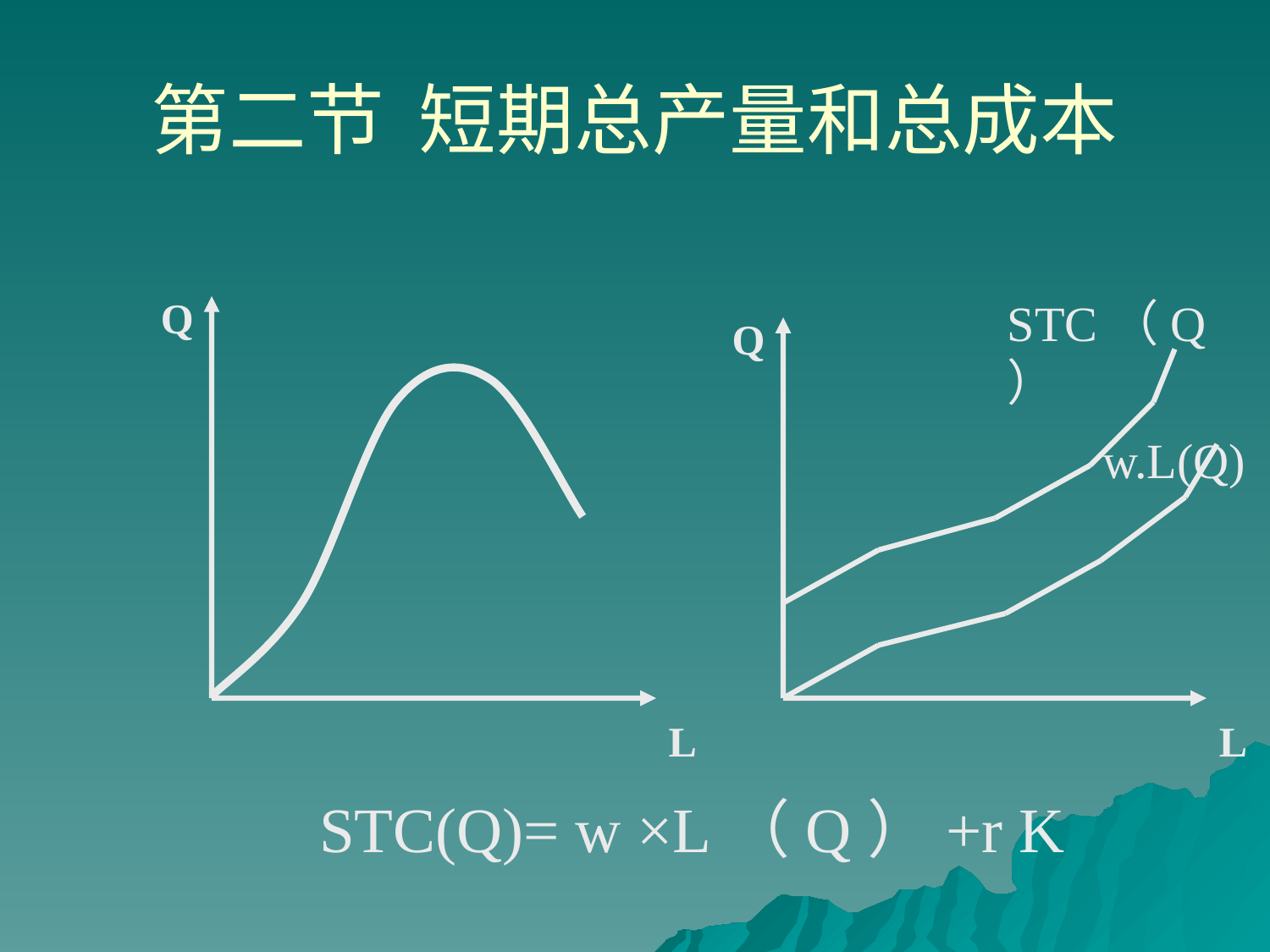

# 第二节  短期总产量和总成本
Q
STC（Q）

Q

w.L(Q)

L
L
STC(Q)= w ×L（Q）+r K